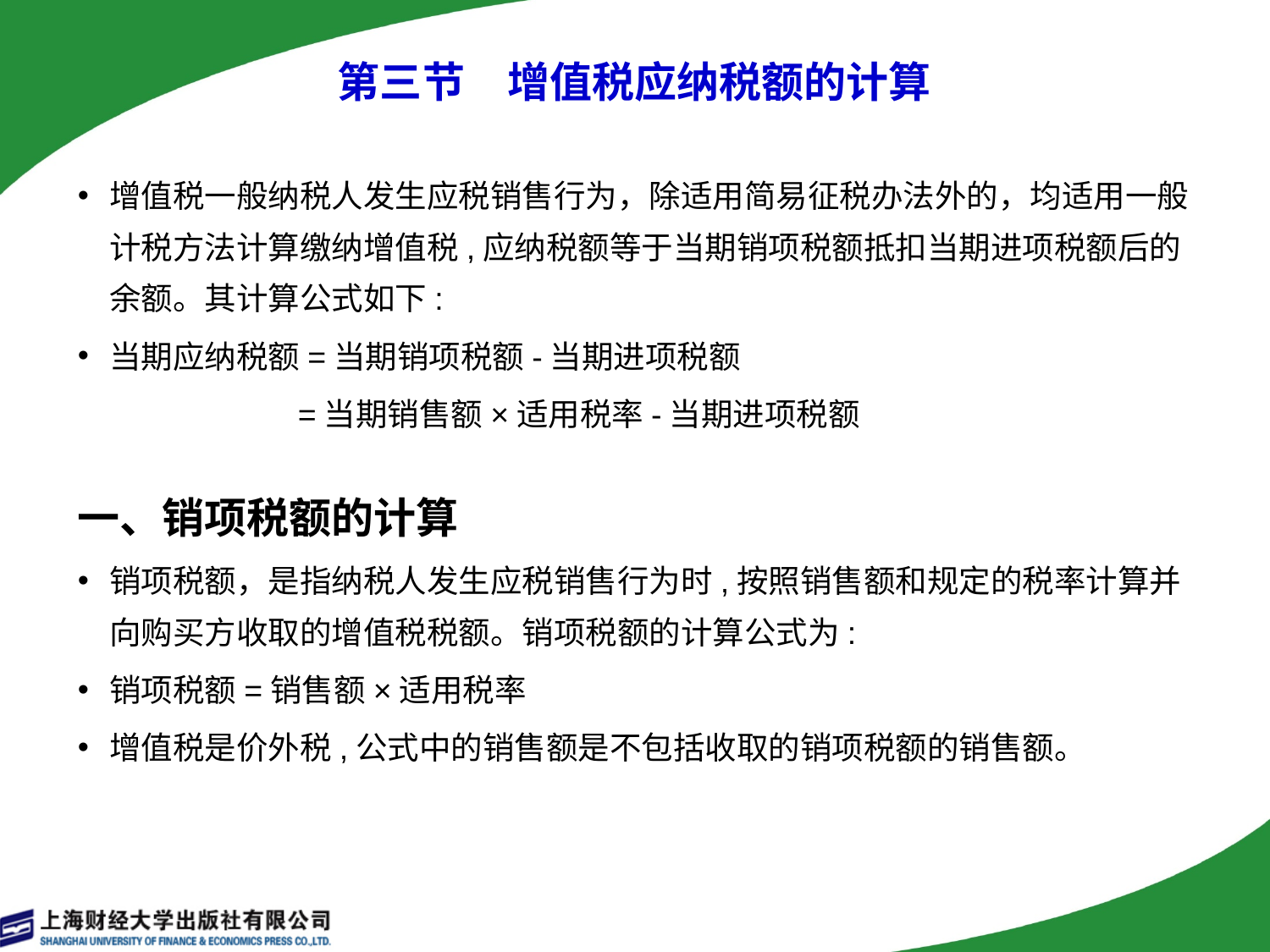

# 第三节　增值税应纳税额的计算
增值税一般纳税人发生应税销售行为，除适用简易征税办法外的，均适用一般计税方法计算缴纳增值税,应纳税额等于当期销项税额抵扣当期进项税额后的余额。其计算公式如下:
当期应纳税额=当期销项税额-当期进项税额
  　　　　　　=当期销售额×适用税率-当期进项税额

一、销项税额的计算
销项税额，是指纳税人发生应税销售行为时,按照销售额和规定的税率计算并向购买方收取的增值税税额。销项税额的计算公式为:
销项税额=销售额×适用税率
增值税是价外税,公式中的销售额是不包括收取的销项税额的销售额。